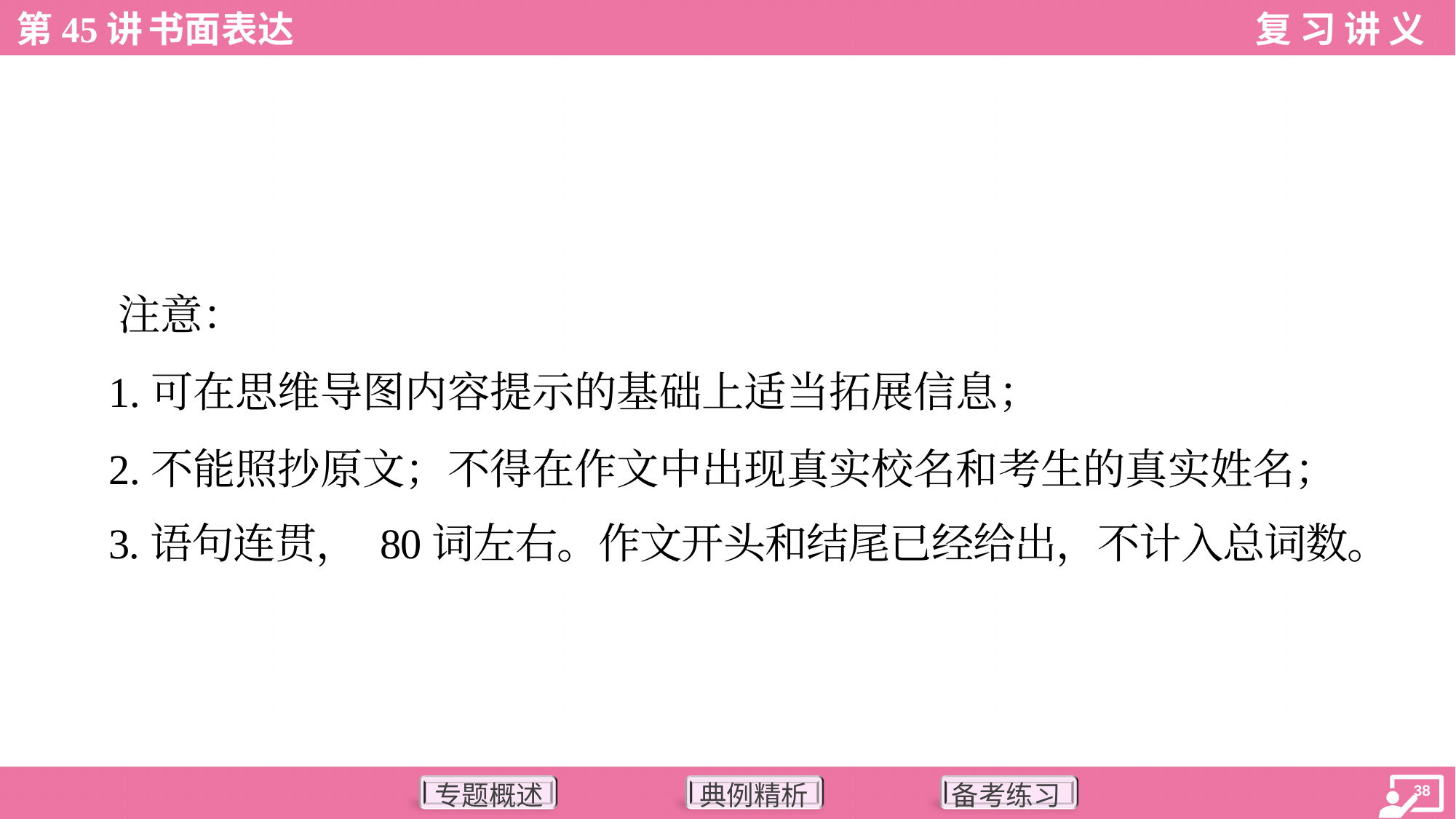

注意：
    1.可在思维导图内容提示的基础上适当拓展信息；
    2.不能照抄原文；不得在作文中出现真实校名和考生的真实姓名；
    3.语句连贯， 80词左右。作文开头和结尾已经给出，不计入总词数。